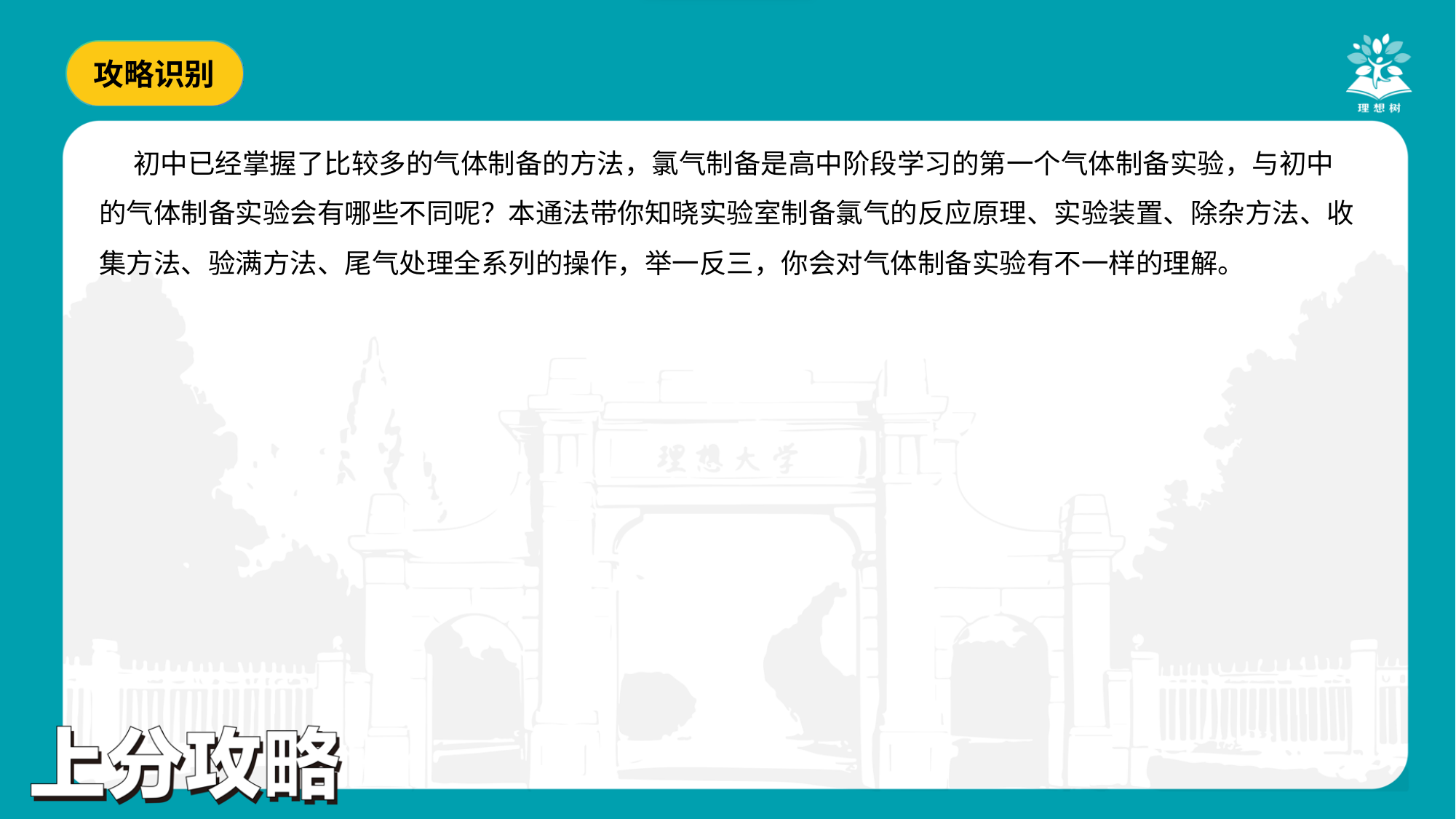

初中已经掌握了比较多的气体制备的方法，氯气制备是高中阶段学习的第一个气体制备实验，与初中
的气体制备实验会有哪些不同呢？本通法带你知晓实验室制备氯气的反应原理、实验装置、除杂方法、收
集方法、验满方法、尾气处理全系列的操作，举一反三，你会对气体制备实验有不一样的理解。